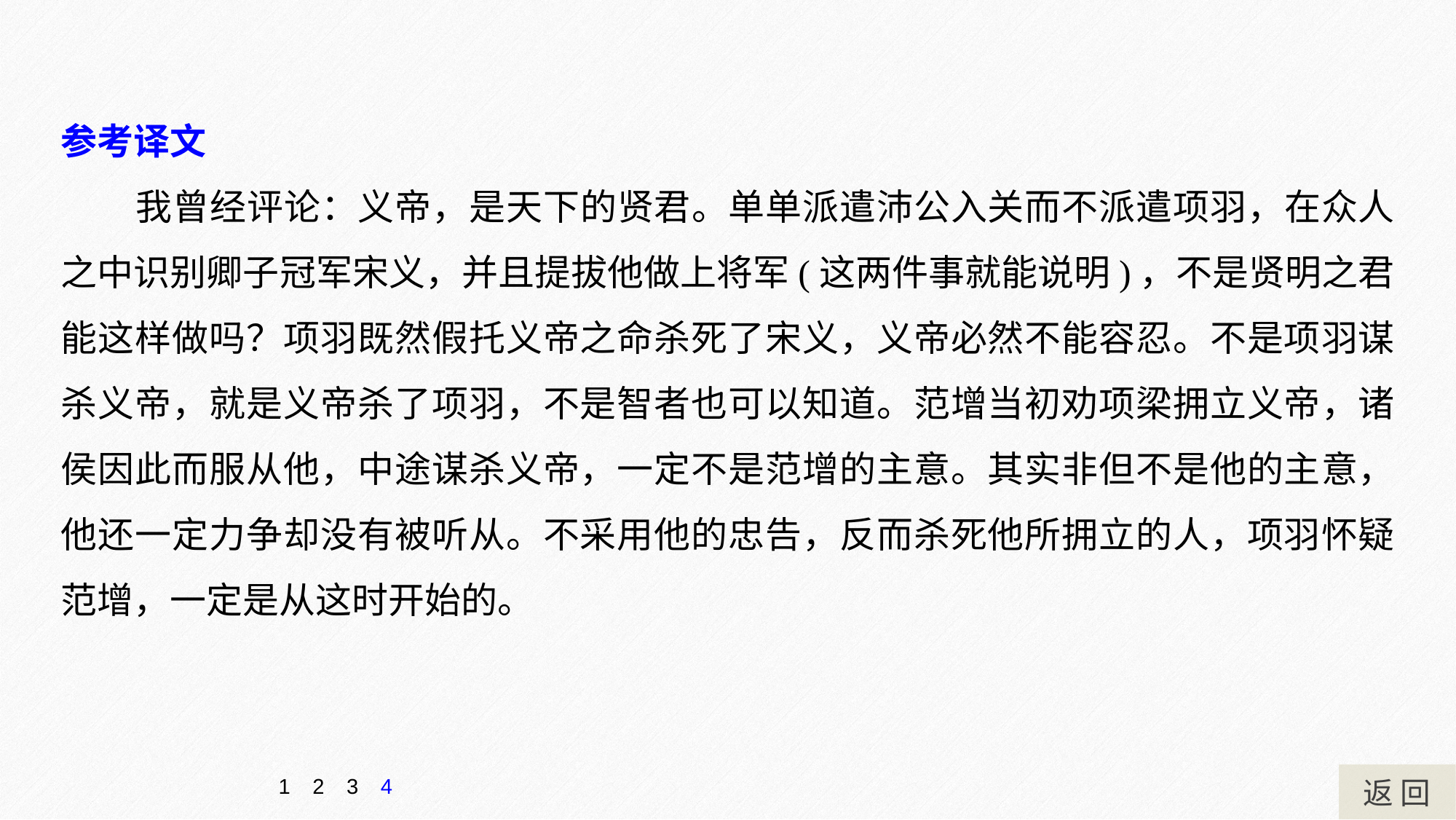

参考译文
我曾经评论：义帝，是天下的贤君。单单派遣沛公入关而不派遣项羽，在众人之中识别卿子冠军宋义，并且提拔他做上将军(这两件事就能说明)，不是贤明之君能这样做吗？项羽既然假托义帝之命杀死了宋义，义帝必然不能容忍。不是项羽谋杀义帝，就是义帝杀了项羽，不是智者也可以知道。范增当初劝项梁拥立义帝，诸侯因此而服从他，中途谋杀义帝，一定不是范增的主意。其实非但不是他的主意，他还一定力争却没有被听从。不采用他的忠告，反而杀死他所拥立的人，项羽怀疑范增，一定是从这时开始的。
返 回
1
2
3
4